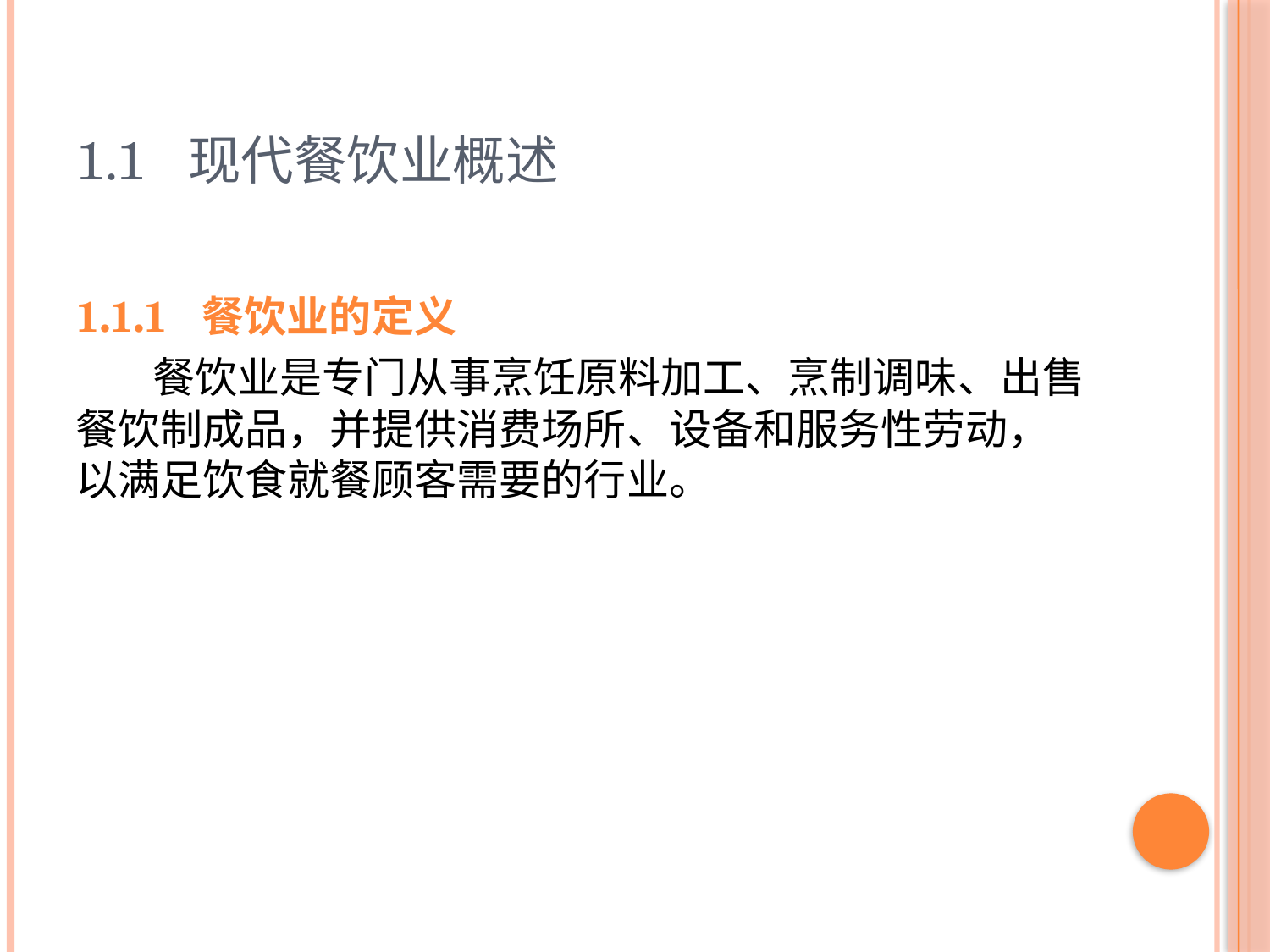

# 1.1  现代餐饮业概述

1.1.1  餐饮业的定义
       餐饮业是专门从事烹饪原料加工、烹制调味、出售餐饮制成品，并提供消费场所、设备和服务性劳动，以满足饮食就餐顾客需要的行业。